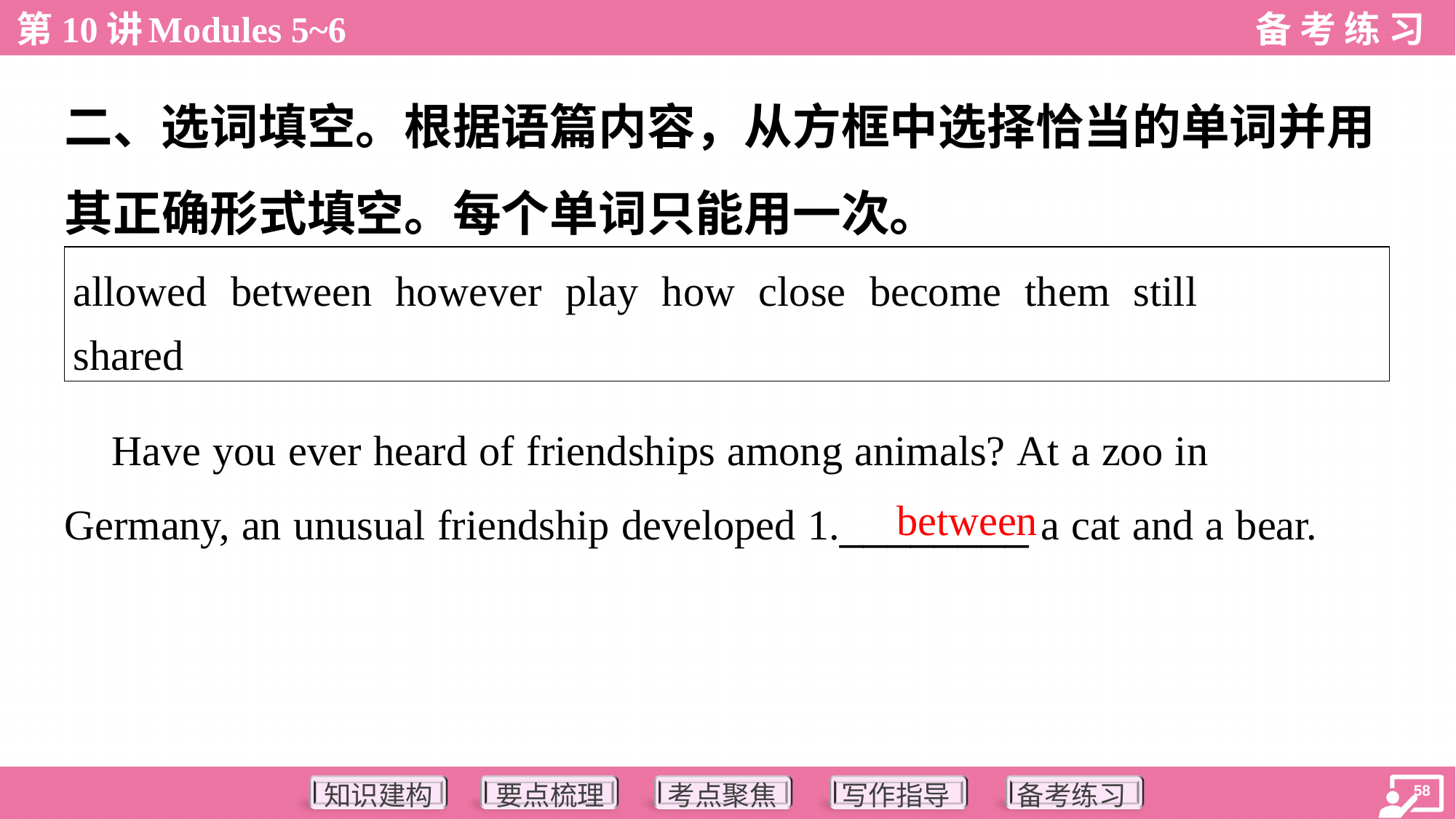

二、选词填空。根据语篇内容，从方框中选择恰当的单词并用
其正确形式填空。每个单词只能用一次。
| allowed between however play how close become them still shared |
| --- |
    Have you ever heard of friendships among animals? At a zoo in
Germany, an unusual friendship developed 1.________ a cat and a bear.
between